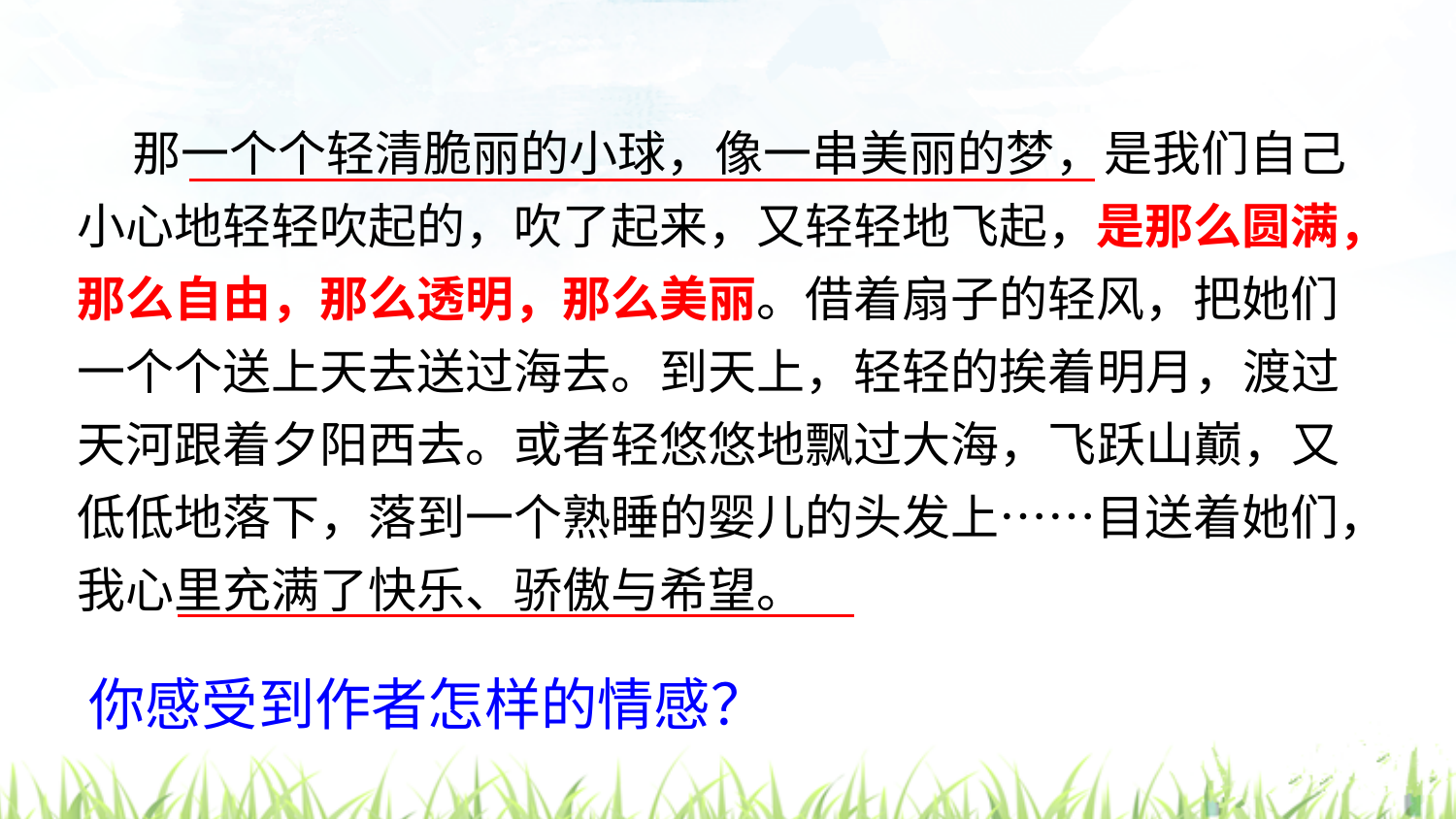

那一个个轻清脆丽的小球，像一串美丽的梦，是我们自己小心地轻轻吹起的，吹了起来，又轻轻地飞起，是那么圆满，那么自由，那么透明，那么美丽。借着扇子的轻风，把她们一个个送上天去送过海去。到天上，轻轻的挨着明月，渡过天河跟着夕阳西去。或者轻悠悠地飘过大海，飞跃山巅，又低低地落下，落到一个熟睡的婴儿的头发上……目送着她们，我心里充满了快乐、骄傲与希望。
你感受到作者怎样的情感？